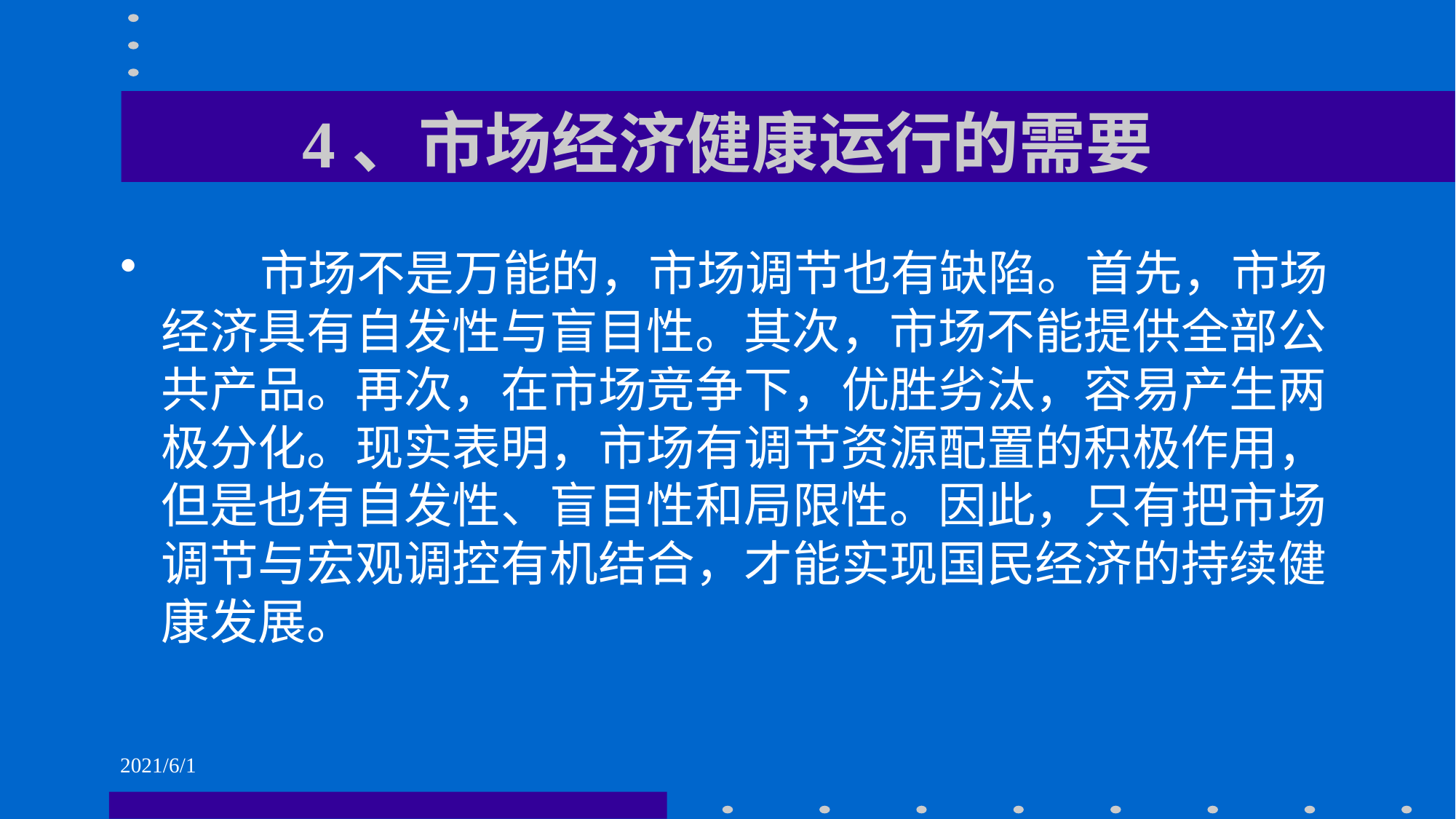

# 4、市场经济健康运行的需要
        市场不是万能的，市场调节也有缺陷。首先，市场经济具有自发性与盲目性。其次，市场不能提供全部公共产品。再次，在市场竞争下，优胜劣汰，容易产生两极分化。现实表明，市场有调节资源配置的积极作用，但是也有自发性、盲目性和局限性。因此，只有把市场调节与宏观调控有机结合，才能实现国民经济的持续健康发展。
2021/6/1